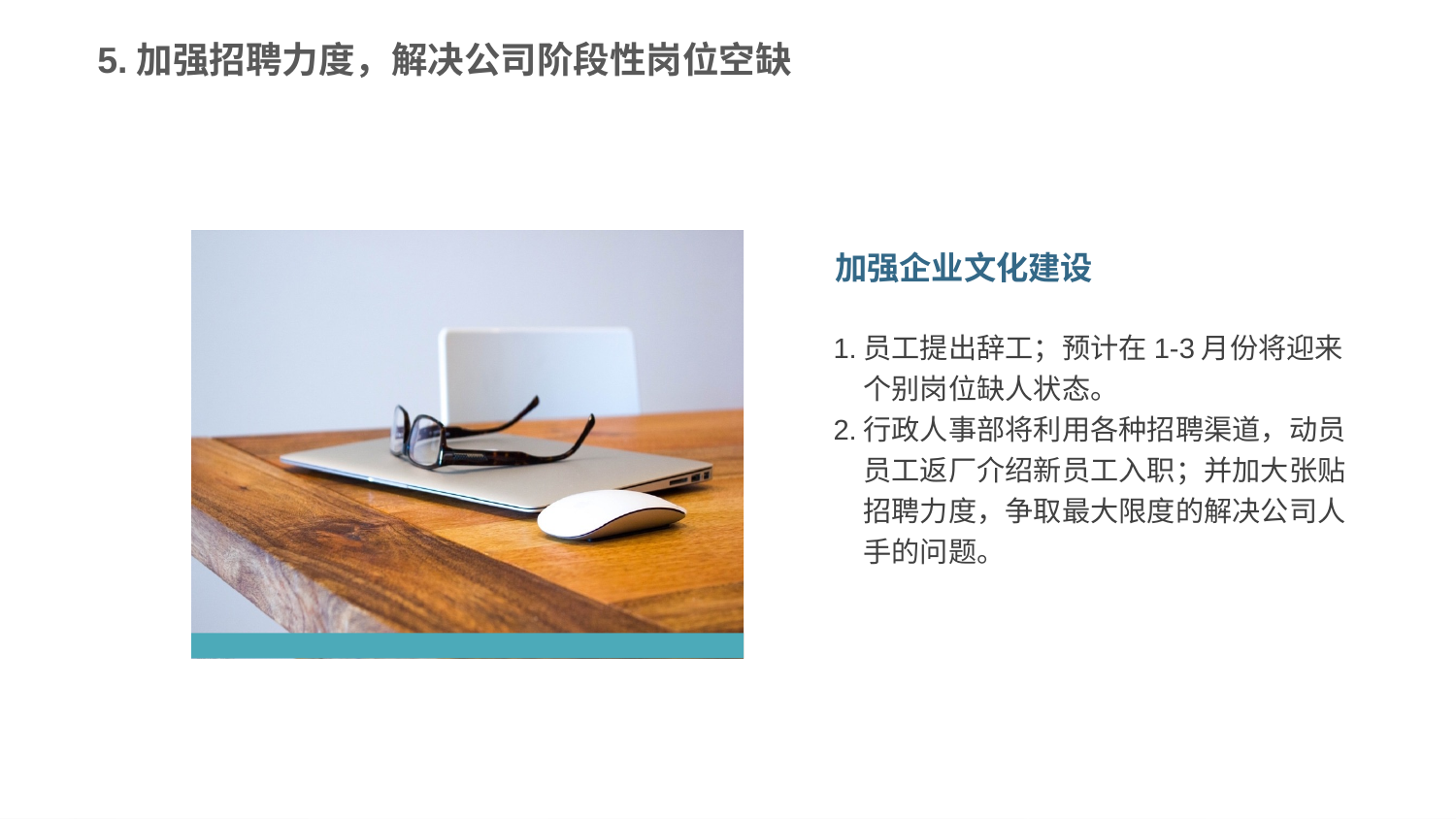

5.加强招聘力度，解决公司阶段性岗位空缺

加强企业文化建设
员工提出辞工；预计在1-3月份将迎来个别岗位缺人状态。
行政人事部将利用各种招聘渠道，动员员工返厂介绍新员工入职；并加大张贴招聘力度，争取最大限度的解决公司人手的问题。